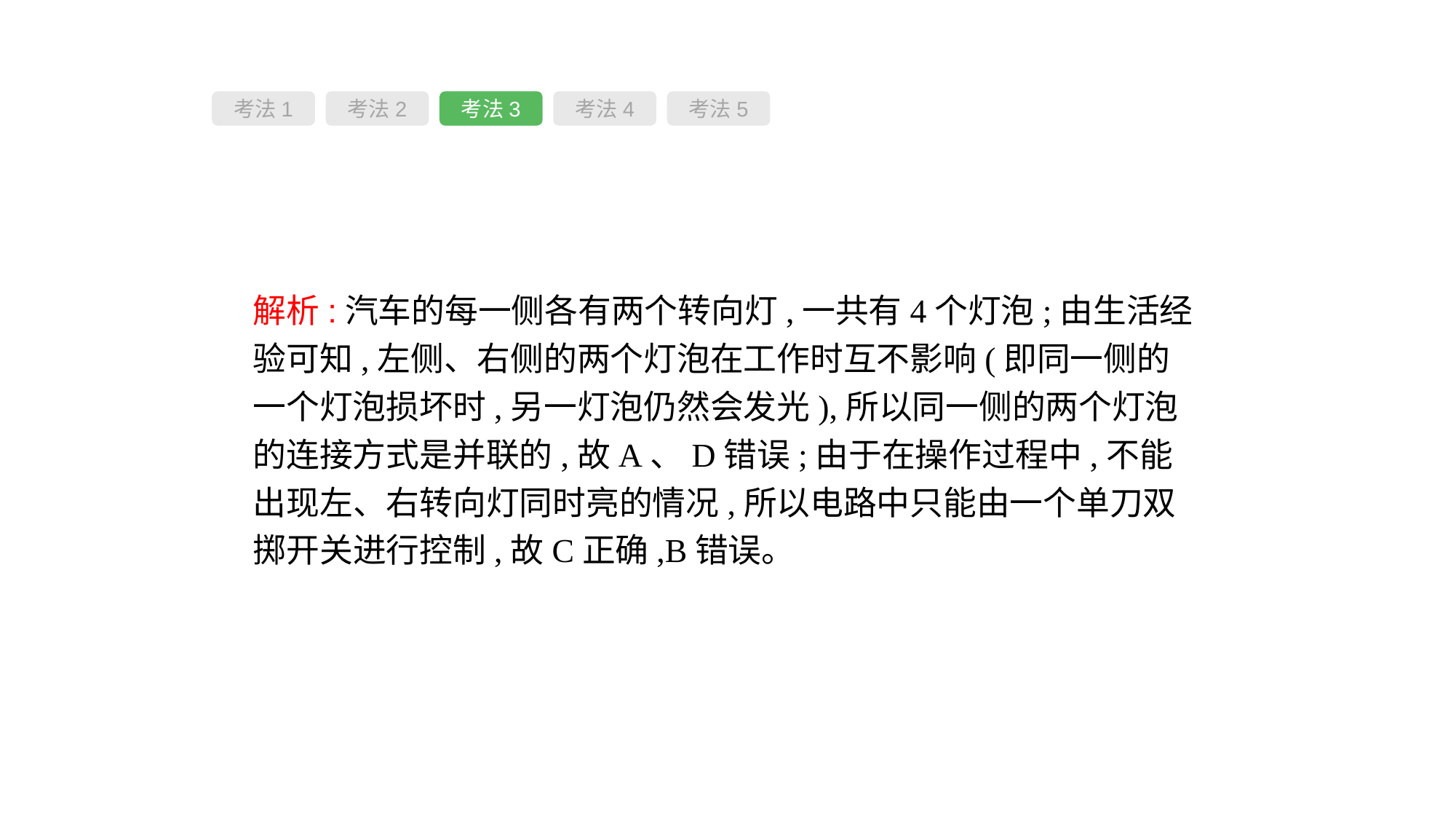

考法1
考法2
考法3
考法4
考法5
解析:汽车的每一侧各有两个转向灯,一共有4个灯泡;由生活经验可知,左侧、右侧的两个灯泡在工作时互不影响(即同一侧的一个灯泡损坏时,另一灯泡仍然会发光),所以同一侧的两个灯泡的连接方式是并联的,故A、D错误;由于在操作过程中,不能出现左、右转向灯同时亮的情况,所以电路中只能由一个单刀双掷开关进行控制,故C正确,B错误。